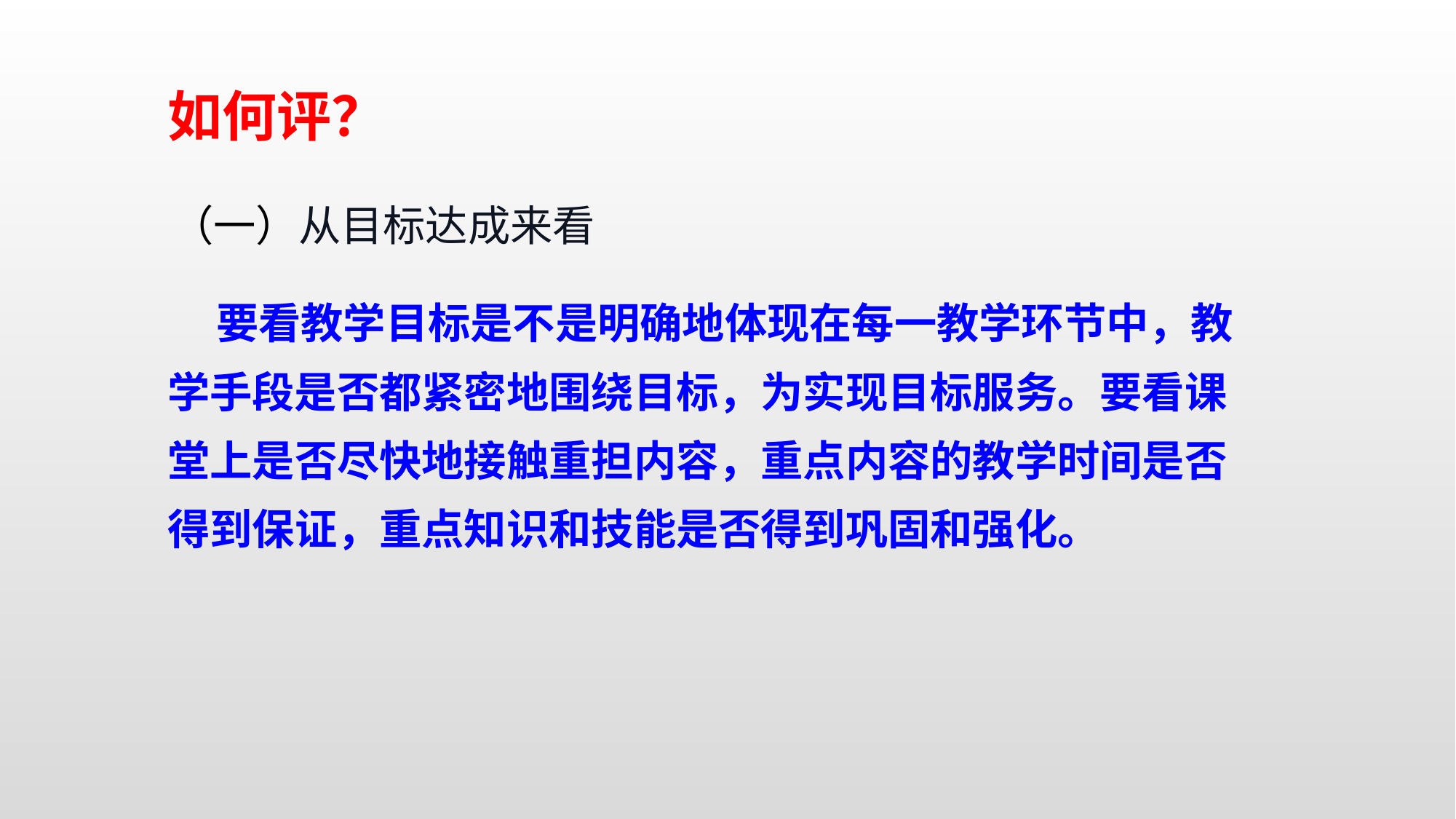

如何评？
     （一）从目标达成来看
    要看教学目标是不是明确地体现在每一教学环节中，教学手段是否都紧密地围绕目标，为实现目标服务。要看课堂上是否尽快地接触重担内容，重点内容的教学时间是否得到保证，重点知识和技能是否得到巩固和强化。